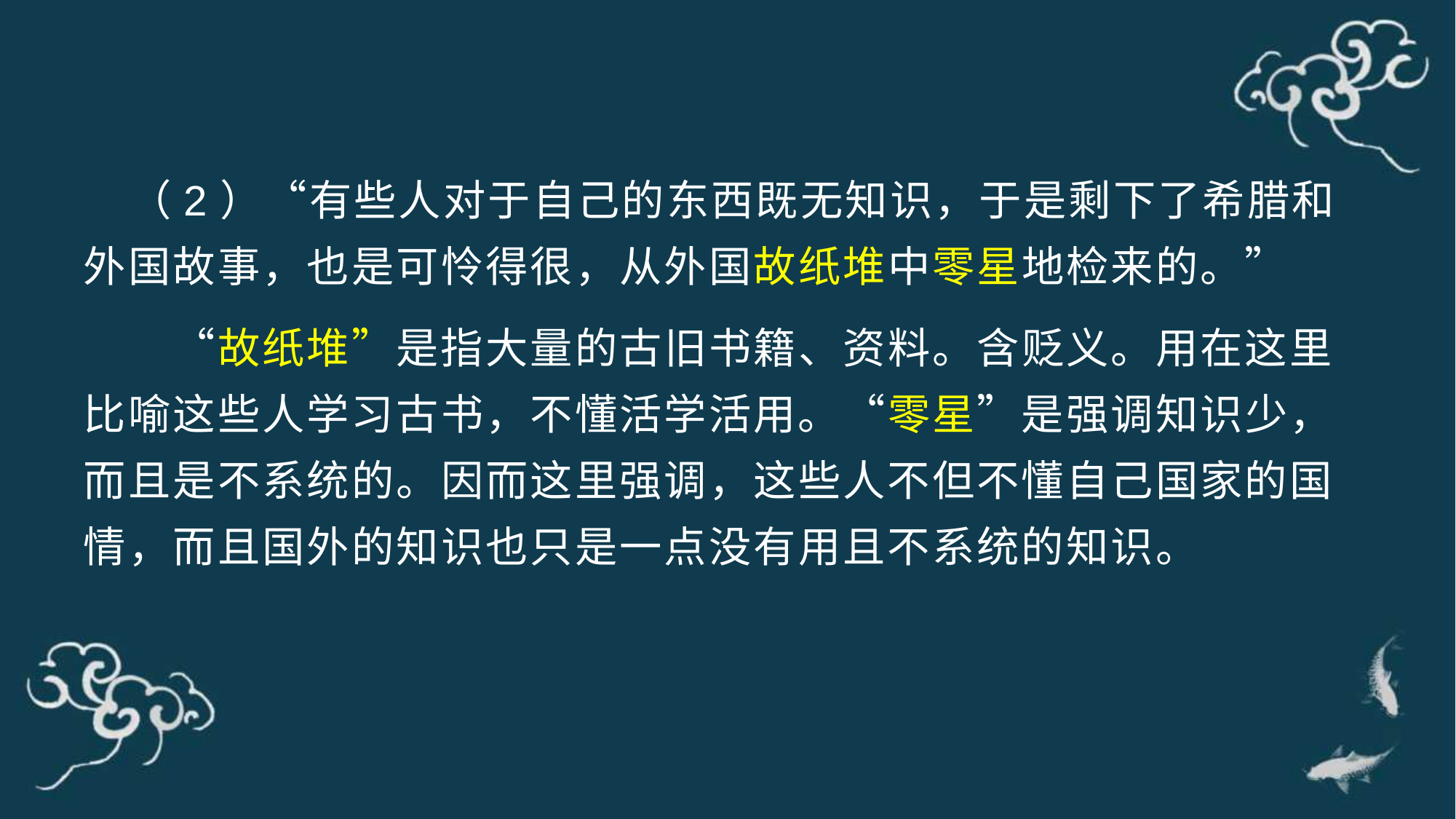

（2）“有些人对于自己的东西既无知识，于是剩下了希腊和外国故事，也是可怜得很，从外国故纸堆中零星地检来的。”
　　“故纸堆”是指大量的古旧书籍、资料。含贬义。用在这里比喻这些人学习古书，不懂活学活用。“零星”是强调知识少，而且是不系统的。因而这里强调，这些人不但不懂自己国家的国情，而且国外的知识也只是一点没有用且不系统的知识。